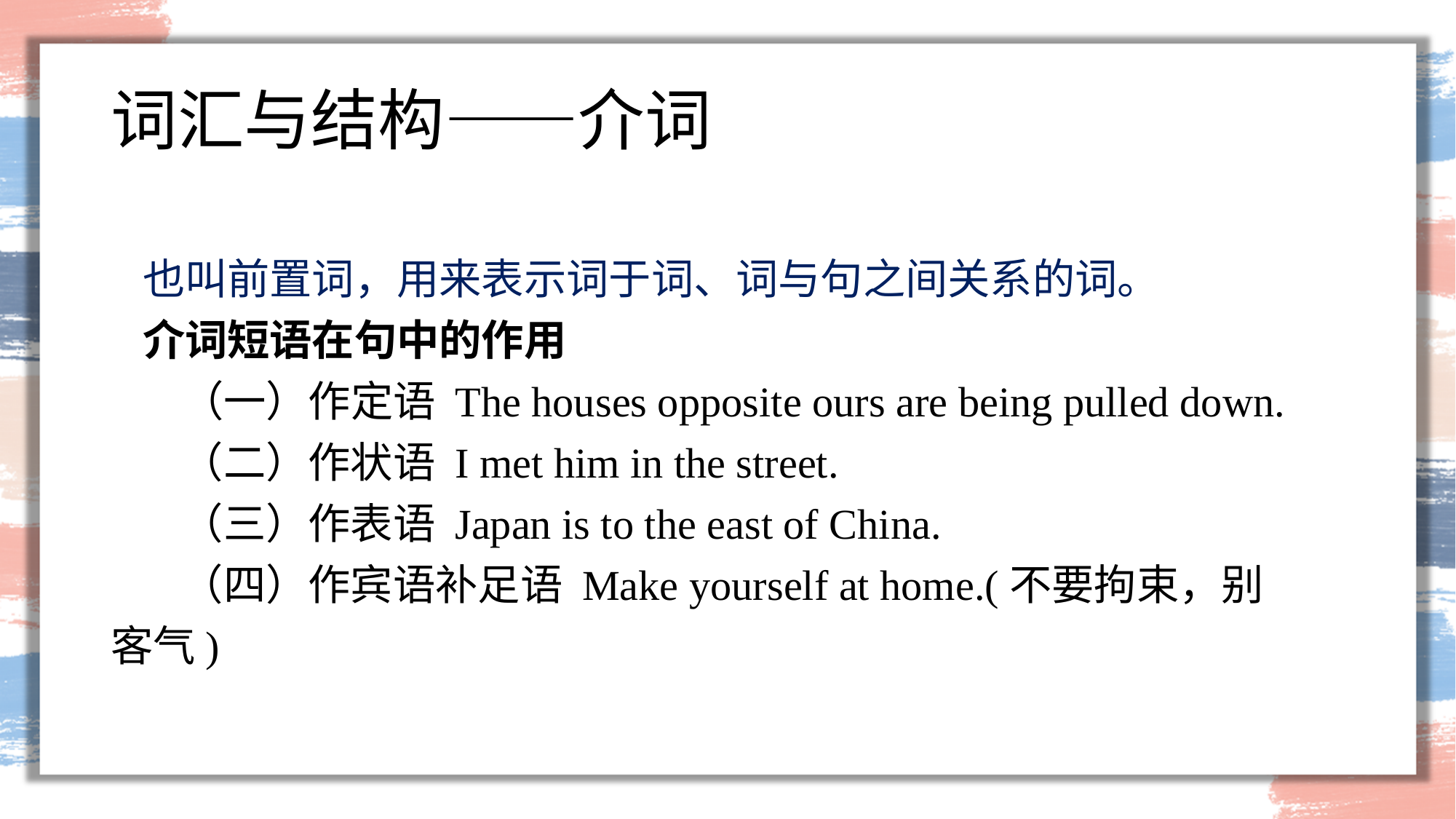

词汇与结构——介词

也叫前置词，用来表示词于词、词与句之间关系的词。
介词短语在句中的作用   （一）作定语 The houses opposite ours are being pulled down.   （二）作状语 I met him in the street.   （三）作表语 Japan is to the east of China.   （四）作宾语补足语 Make yourself at home.(不要拘束，别客气)